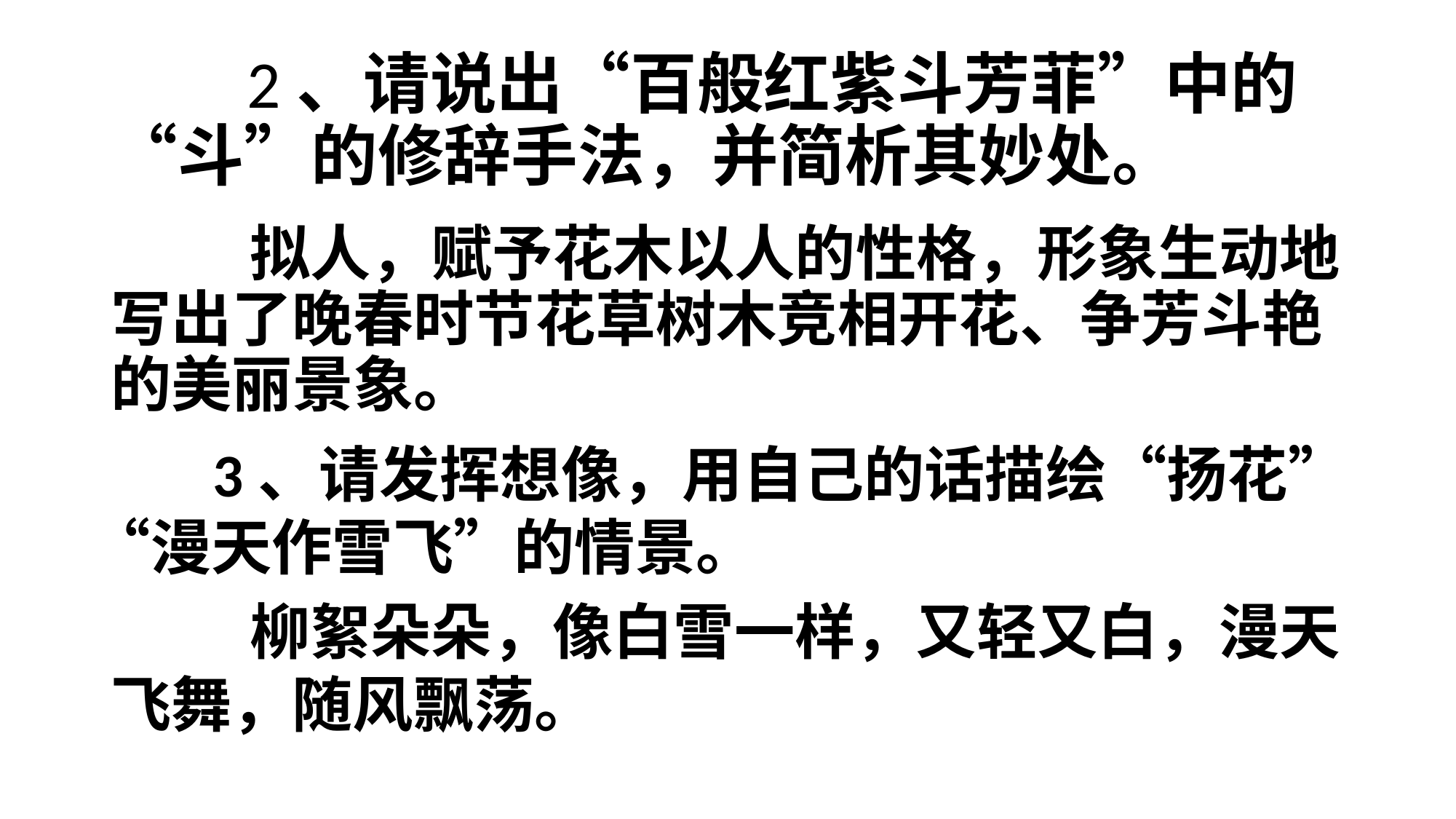

# 2、请说出“百般红紫斗芳菲”中的“斗”的修辞手法，并简析其妙处。
         拟人，赋予花木以人的性格，形象生动地写出了晚春时节花草树木竞相开花、争芳斗艳的美丽景象。
         3、请发挥想像，用自己的话描绘“扬花”“漫天作雪飞”的情景。
         柳絮朵朵，像白雪一样，又轻又白，漫天飞舞，随风飘荡。